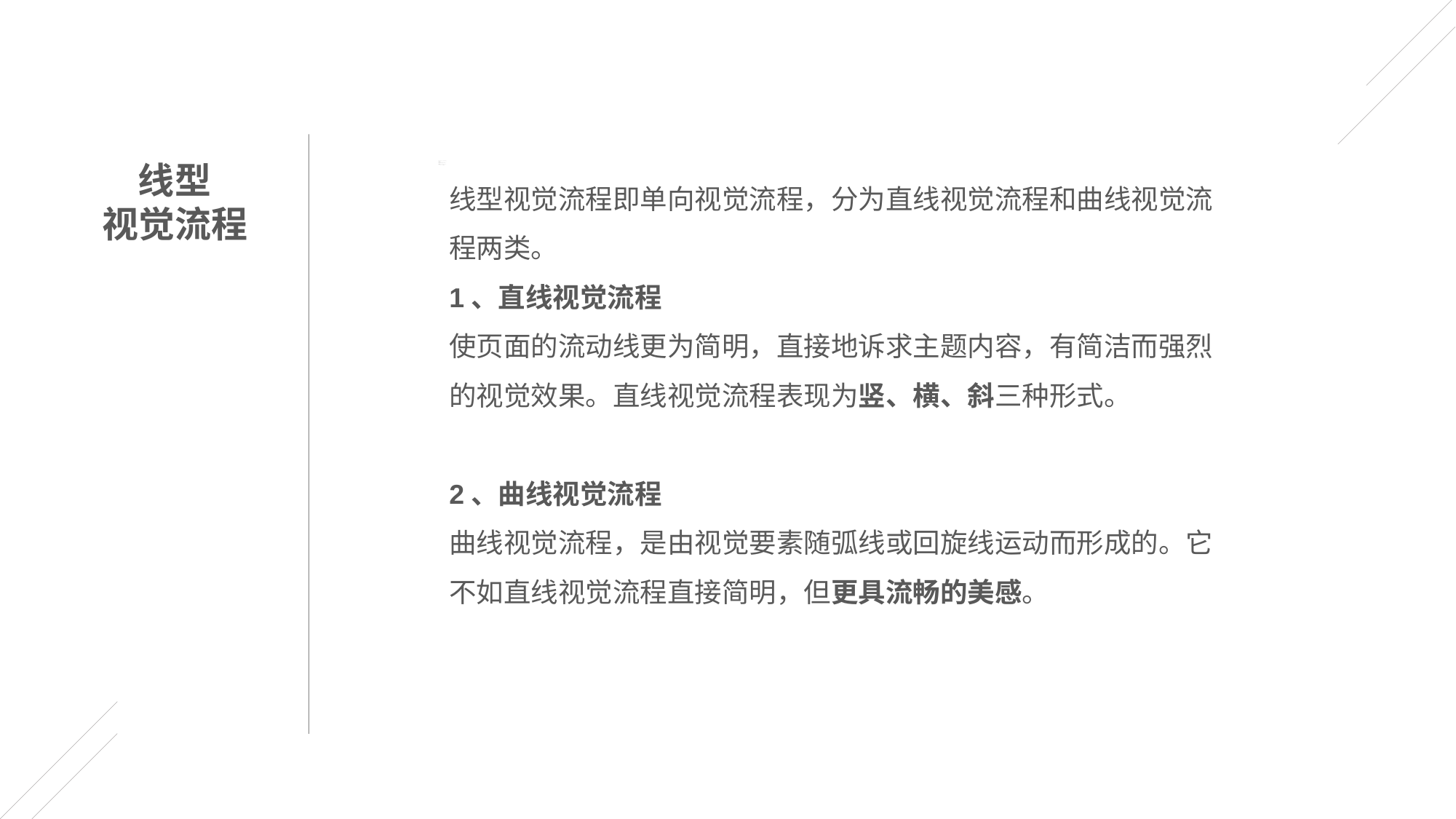

线型
视觉流程
线型视觉流程即单向视觉流程，分为直线视觉流程和曲线视觉流程两类。
1、直线视觉流程
使页面的流动线更为简明，直接地诉求主题内容，有简洁而强烈的视觉效果。直线视觉流程表现为竖、横、斜三种形式。

2、曲线视觉流程
曲线视觉流程，是由视觉要素随弧线或回旋线运动而形成的。它不如直线视觉流程直接简明，但更具流畅的美感。